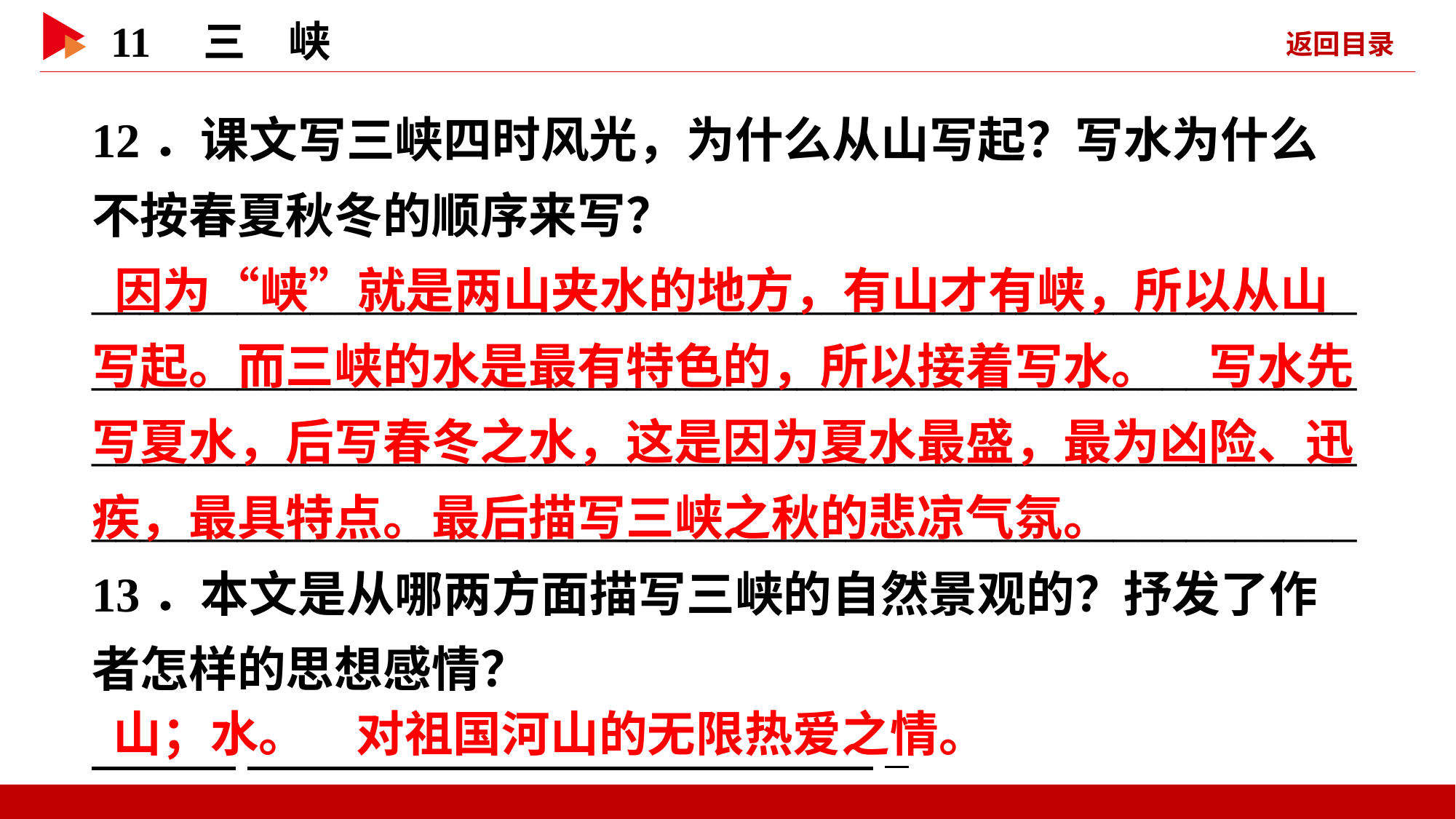

12．课文写三峡四时风光，为什么从山写起？写水为什么不按春夏秋冬的顺序来写？
________________________________________________________________________________________________________________________________________________________________________________________________________________
13．本文是从哪两方面描写三峡的自然景观的？抒发了作者怎样的思想感情？
             　                                                    _
 因为“峡”就是两山夹水的地方，有山才有峡，所以从山写起。而三峡的水是最有特色的，所以接着写水。　写水先写夏水，后写春冬之水，这是因为夏水最盛，最为凶险、迅疾，最具特点。最后描写三峡之秋的悲凉气氛。
 山；水。　对祖国河山的无限热爱之情。